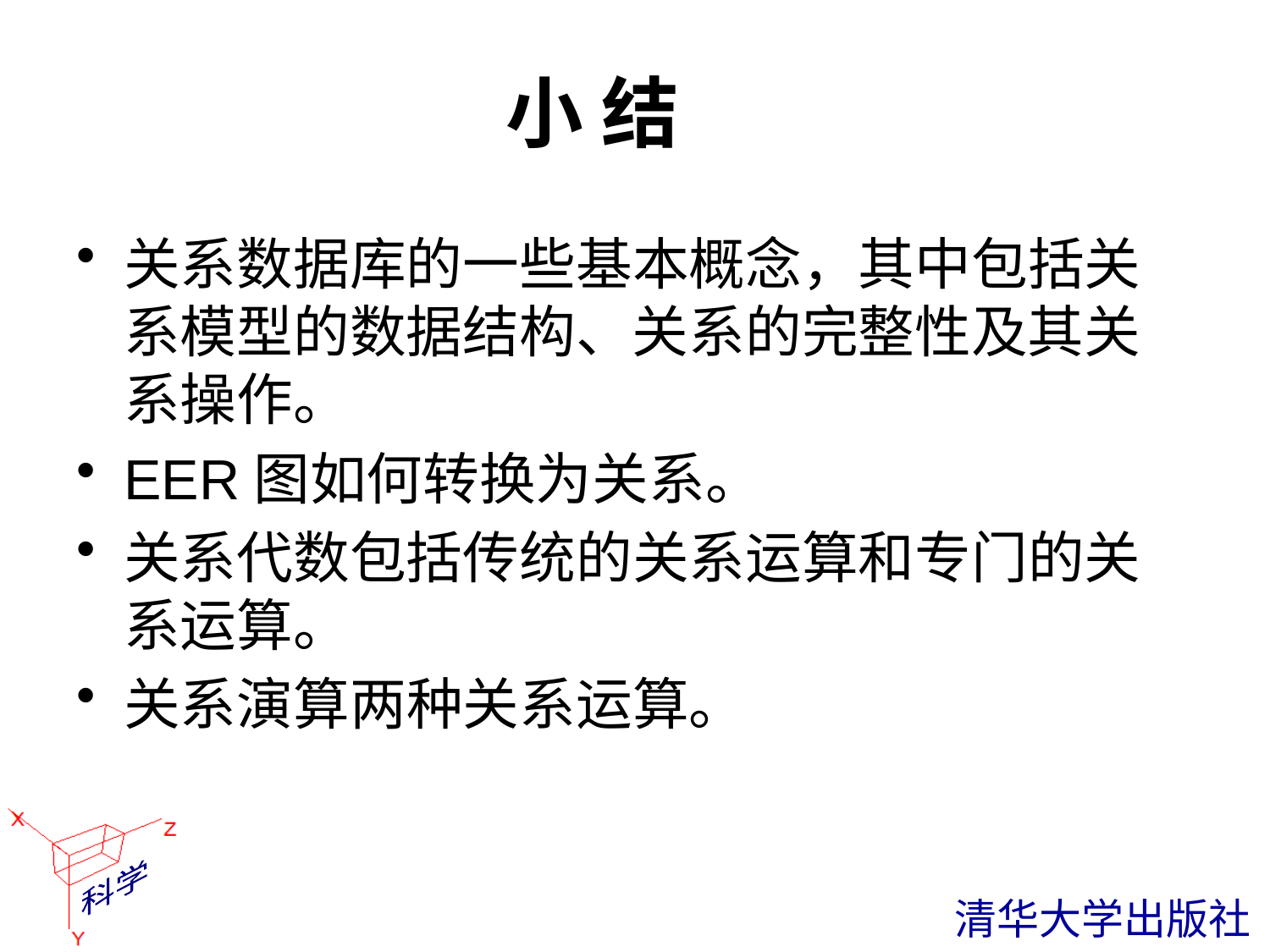

# 小 结
关系数据库的一些基本概念，其中包括关系模型的数据结构、关系的完整性及其关系操作。
EER图如何转换为关系。
关系代数包括传统的关系运算和专门的关系运算。
关系演算两种关系运算。
      清华大学出版社